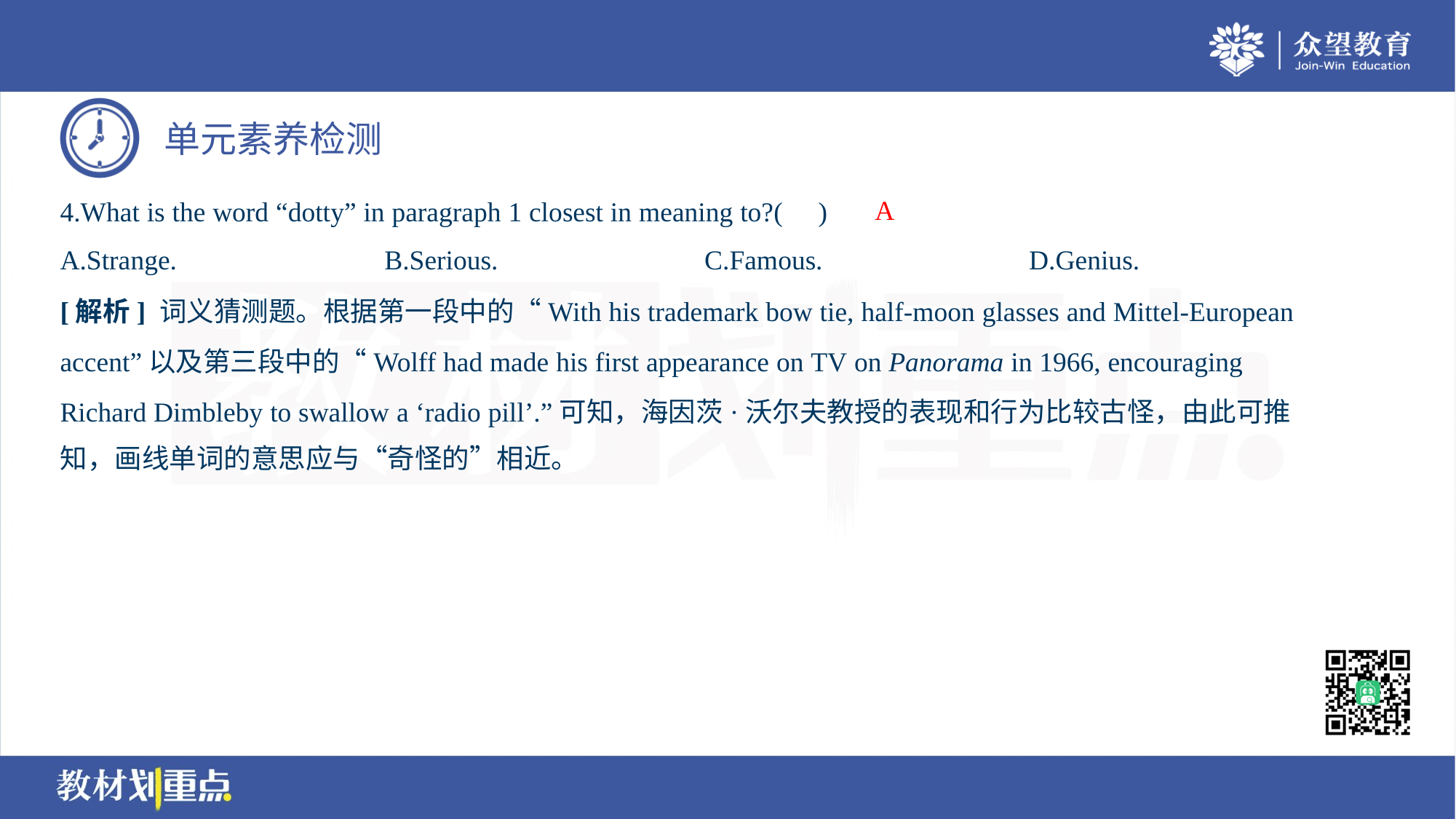

A
4.What is the word “dotty” in paragraph 1 closest in meaning to?(     )
A.Strange.	B.Serious.	C.Famous.	D.Genius.
[解析] 词义猜测题。根据第一段中的“With his trademark bow tie, half-moon glasses and Mittel-European
accent”以及第三段中的“Wolff had made his first appearance on TV on Panorama in 1966, encouraging
Richard Dimbleby to swallow a ‘radio pill’.”可知，海因茨·沃尔夫教授的表现和行为比较古怪，由此可推
知，画线单词的意思应与“奇怪的”相近。